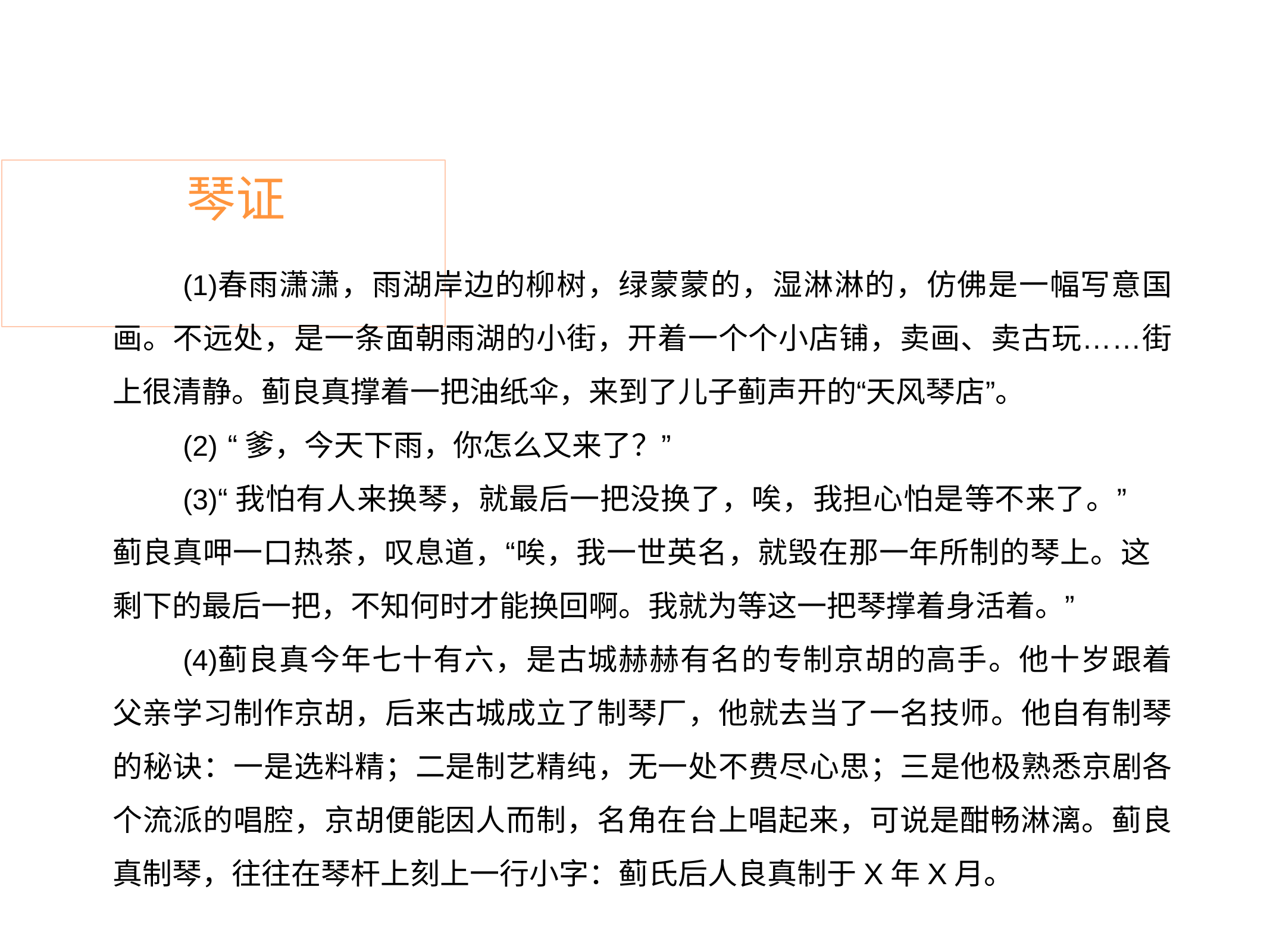

# 琴证
春雨潇潇，雨湖岸边的柳树，绿蒙蒙的，湿淋淋的，仿佛是一幅写意国 画。不远处，是一条面朝雨湖的小街，开着一个个小店铺，卖画、卖古玩……街 上很清静。蓟良真撑着一把油纸伞，来到了儿子蓟声开的“天风琴店”。
“爹，今天下雨，你怎么又来了？”
“我怕有人来换琴，就最后一把没换了，唉，我担心怕是等不来了。”
蓟良真呷一口热茶，叹息道，“唉，我一世英名，就毁在那一年所制的琴上。这 剩下的最后一把，不知何时才能换回啊。我就为等这一把琴撑着身活着。”
蓟良真今年七十有六，是古城赫赫有名的专制京胡的高手。他十岁跟着 父亲学习制作京胡，后来古城成立了制琴厂，他就去当了一名技师。他自有制琴 的秘诀：一是选料精；二是制艺精纯，无一处不费尽心思；三是他极熟悉京剧各 个流派的唱腔，京胡便能因人而制，名角在台上唱起来，可说是酣畅淋漓。蓟良 真制琴，往往在琴杆上刻上一行小字：蓟氏后人良真制于X年X月。